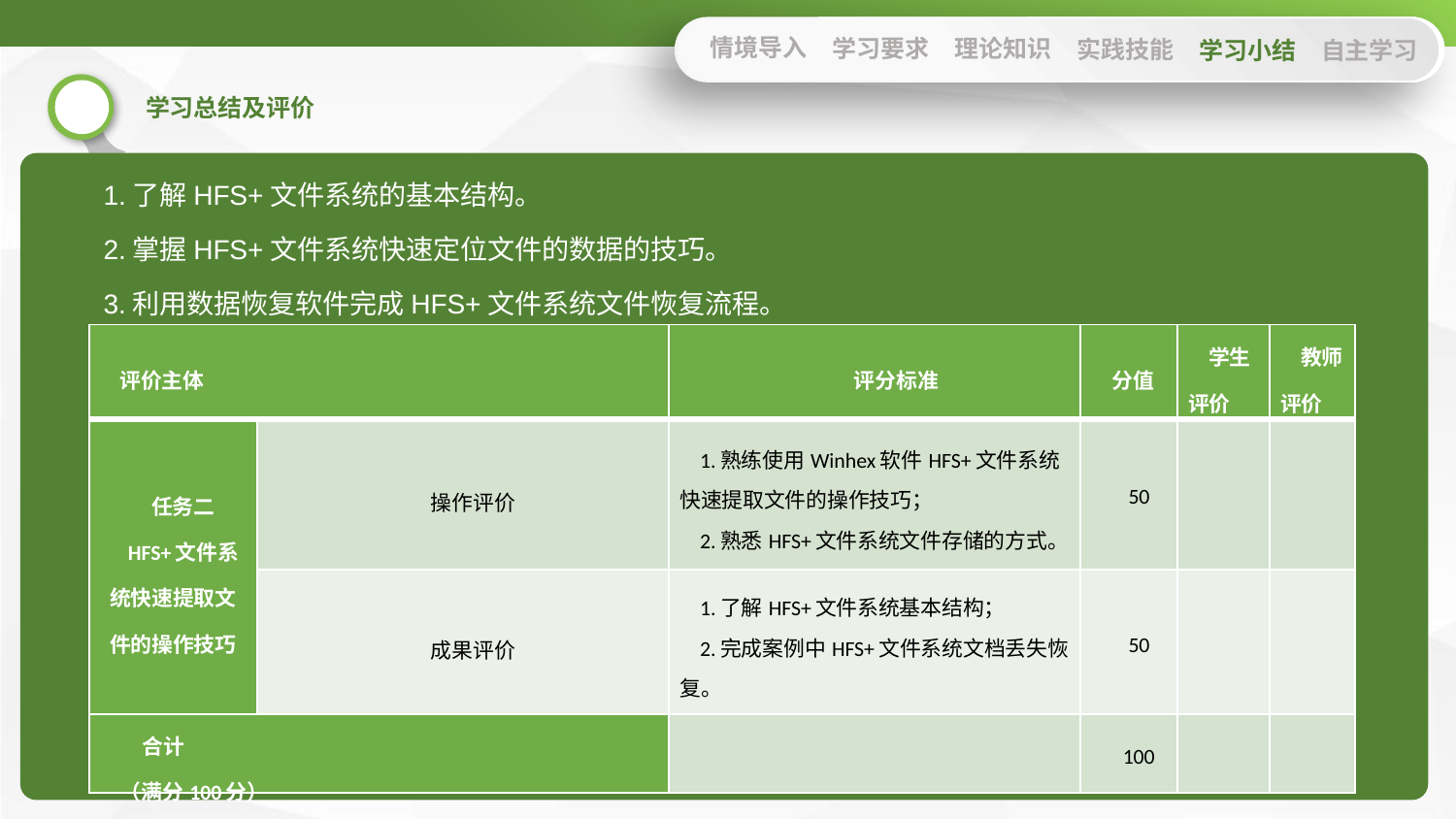

情境导入
学习要求
理论知识
实践技能
学习小结
自主学习
1.了解HFS+文件系统的基本结构。
2.掌握HFS+文件系统快速定位文件的数据的技巧。
3.利用数据恢复软件完成HFS+文件系统文件恢复流程。
| 评价主体 |  | 评分标准 | 分值 | 学生评价 | 教师评价 |
| --- | --- | --- | --- | --- | --- |
| 任务二 HFS+文件系统快速提取文件的操作技巧 | 操作评价 | 1.熟练使用Winhex软件HFS+文件系统快速提取文件的操作技巧； 2.熟悉HFS+文件系统文件存储的方式。 | 50 |  |  |
|  | 成果评价 | 1.了解HFS+文件系统基本结构； 2.完成案例中HFS+文件系统文档丢失恢复。 | 50 |  |  |
| 合计 （满分100分） |  |  | 100 |  |  |